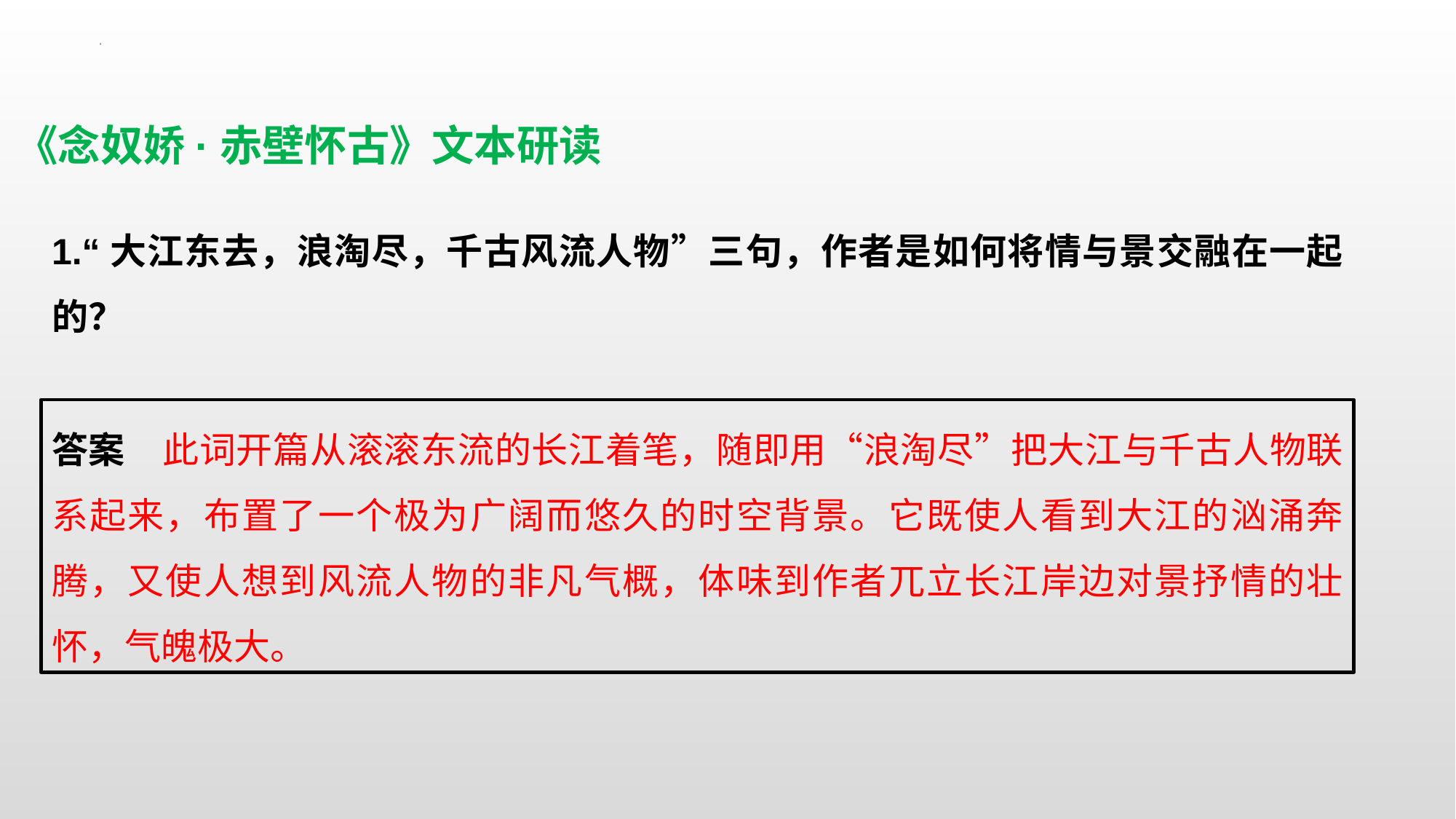

《念奴娇·赤壁怀古》文本研读
1.“大江东去，浪淘尽，千古风流人物”三句，作者是如何将情与景交融在一起的？
答案　此词开篇从滚滚东流的长江着笔，随即用“浪淘尽”把大江与千古人物联系起来，布置了一个极为广阔而悠久的时空背景。它既使人看到大江的汹涌奔腾，又使人想到风流人物的非凡气概，体味到作者兀立长江岸边对景抒情的壮怀，气魄极大。